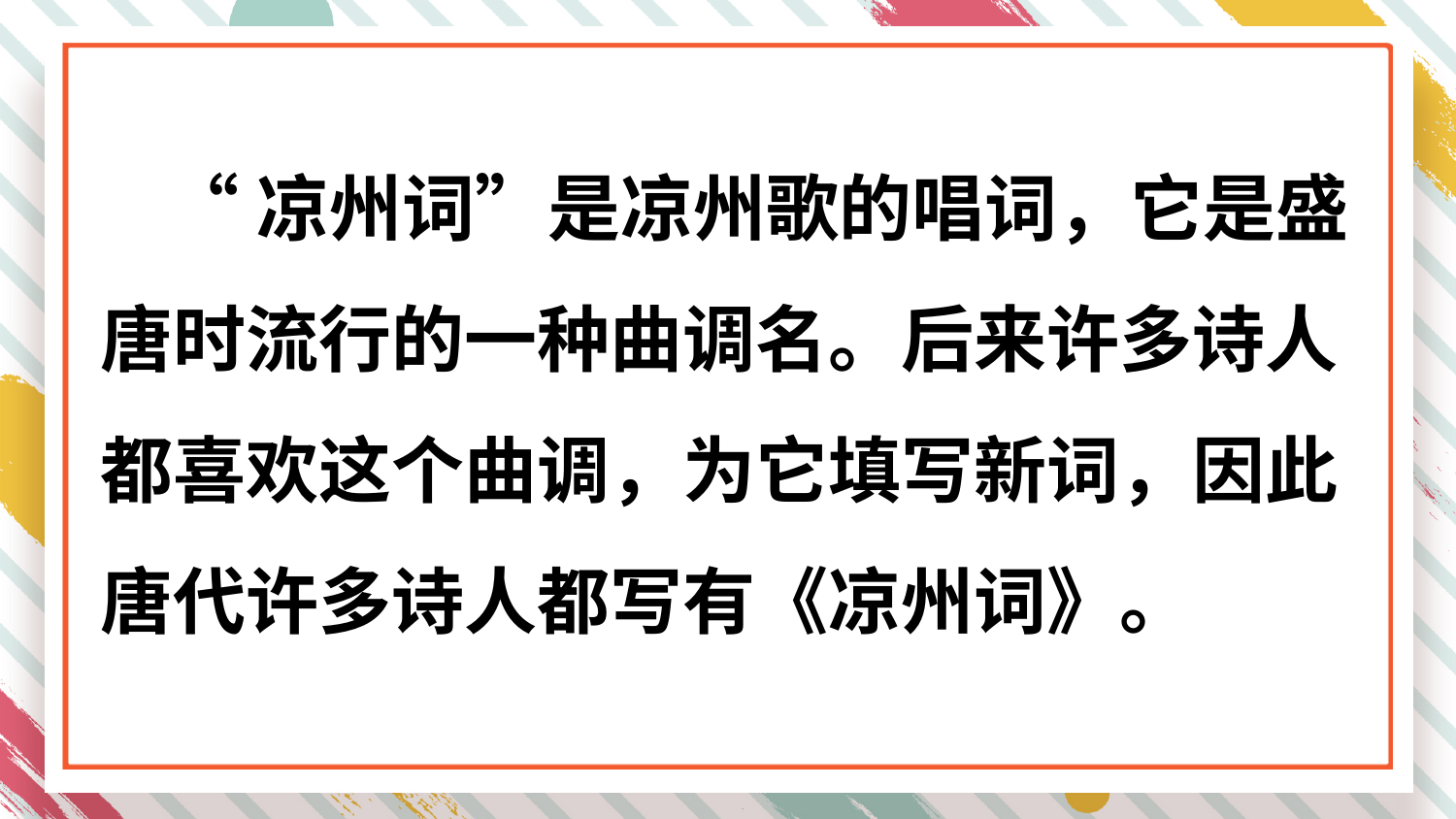

“凉州词”是凉州歌的唱词，它是盛唐时流行的一种曲调名。后来许多诗人都喜欢这个曲调，为它填写新词，因此唐代许多诗人都写有《凉州词》。